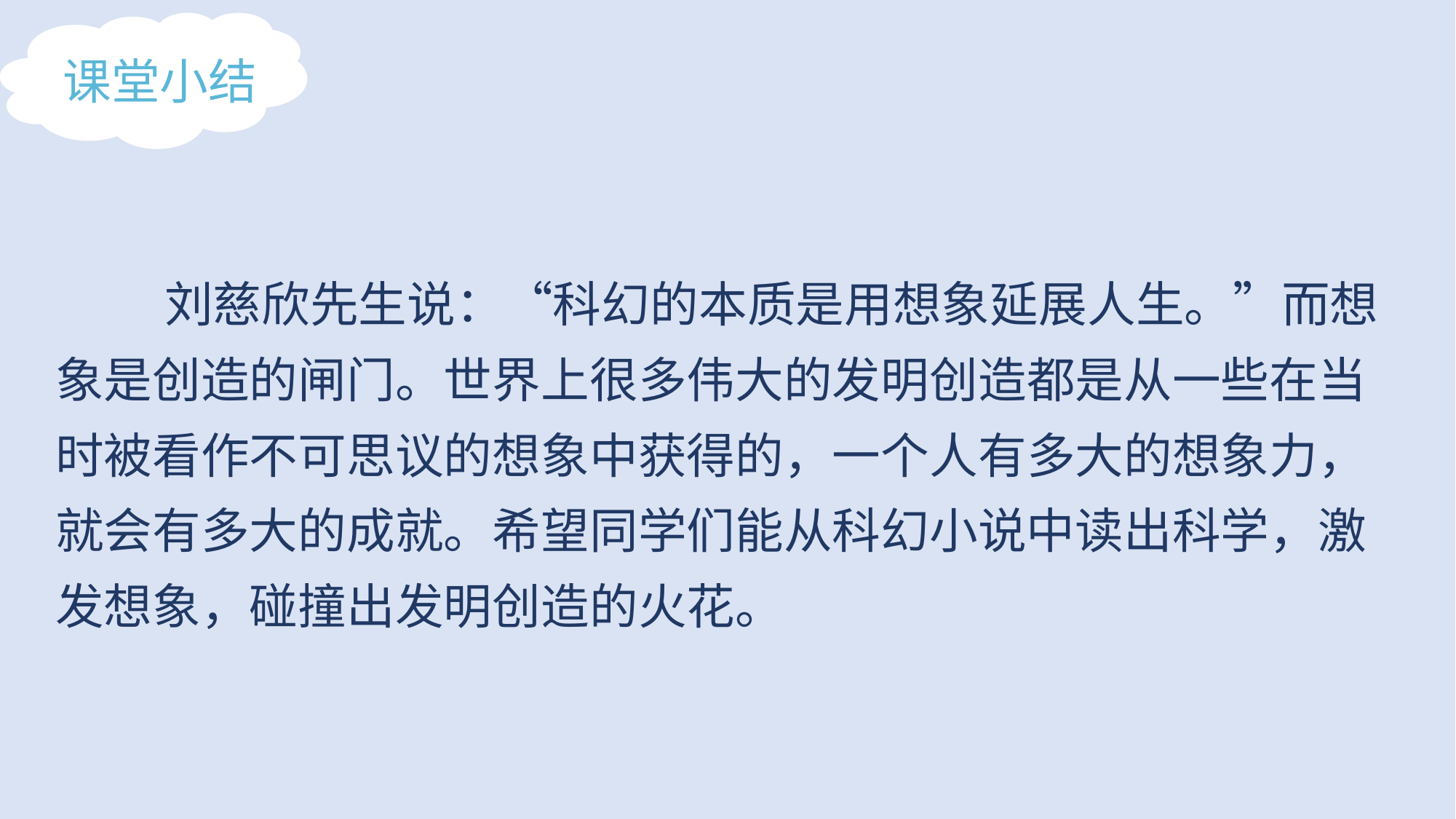

课堂小结
	刘慈欣先生说：“科幻的本质是用想象延展人生。”而想象是创造的闸门。世界上很多伟大的发明创造都是从一些在当时被看作不可思议的想象中获得的，一个人有多大的想象力，就会有多大的成就。希望同学们能从科幻小说中读出科学，激发想象，碰撞出发明创造的火花。